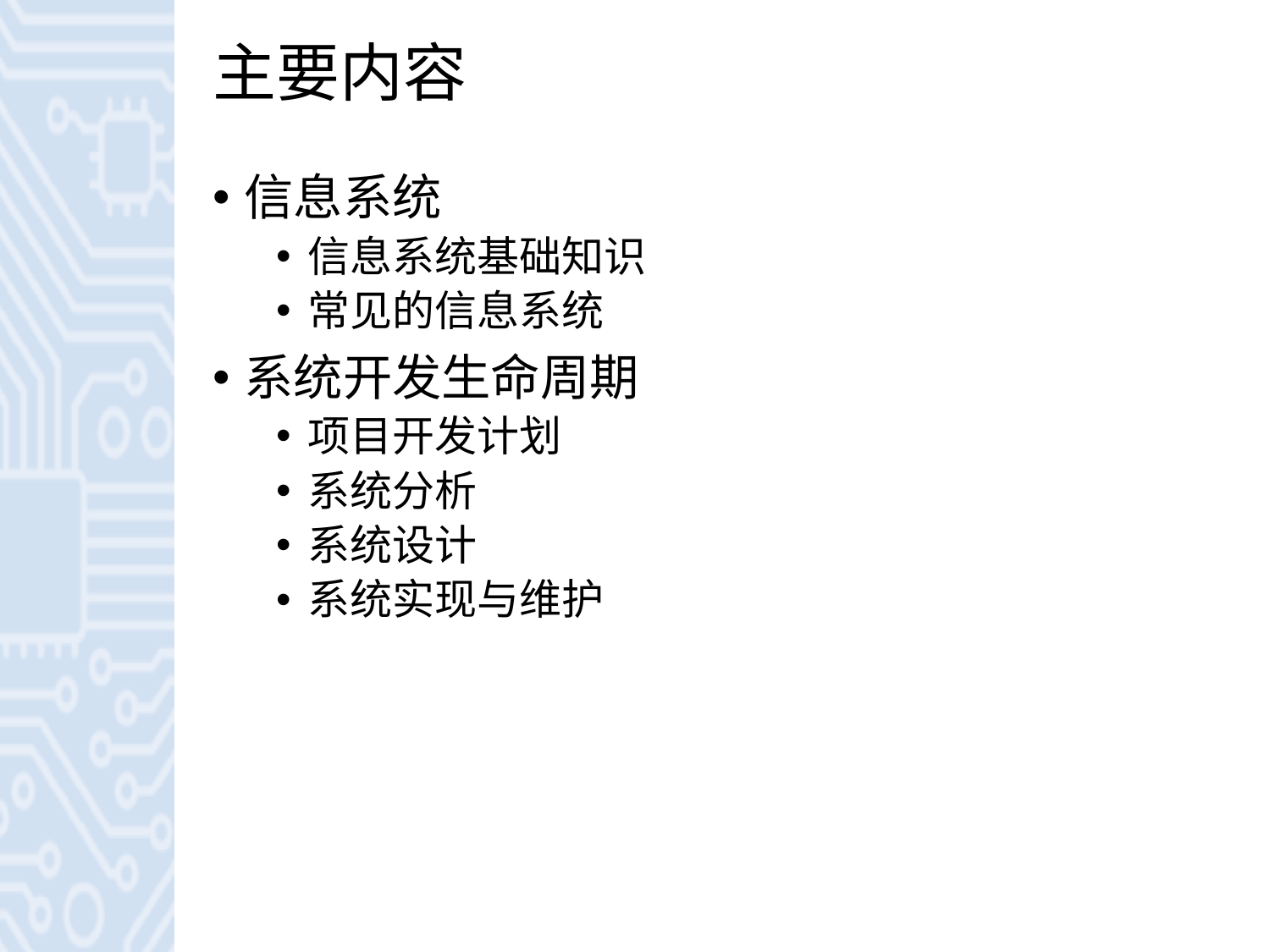

# 主要内容
信息系统
信息系统基础知识
常见的信息系统
系统开发生命周期
项目开发计划
系统分析
系统设计
系统实现与维护